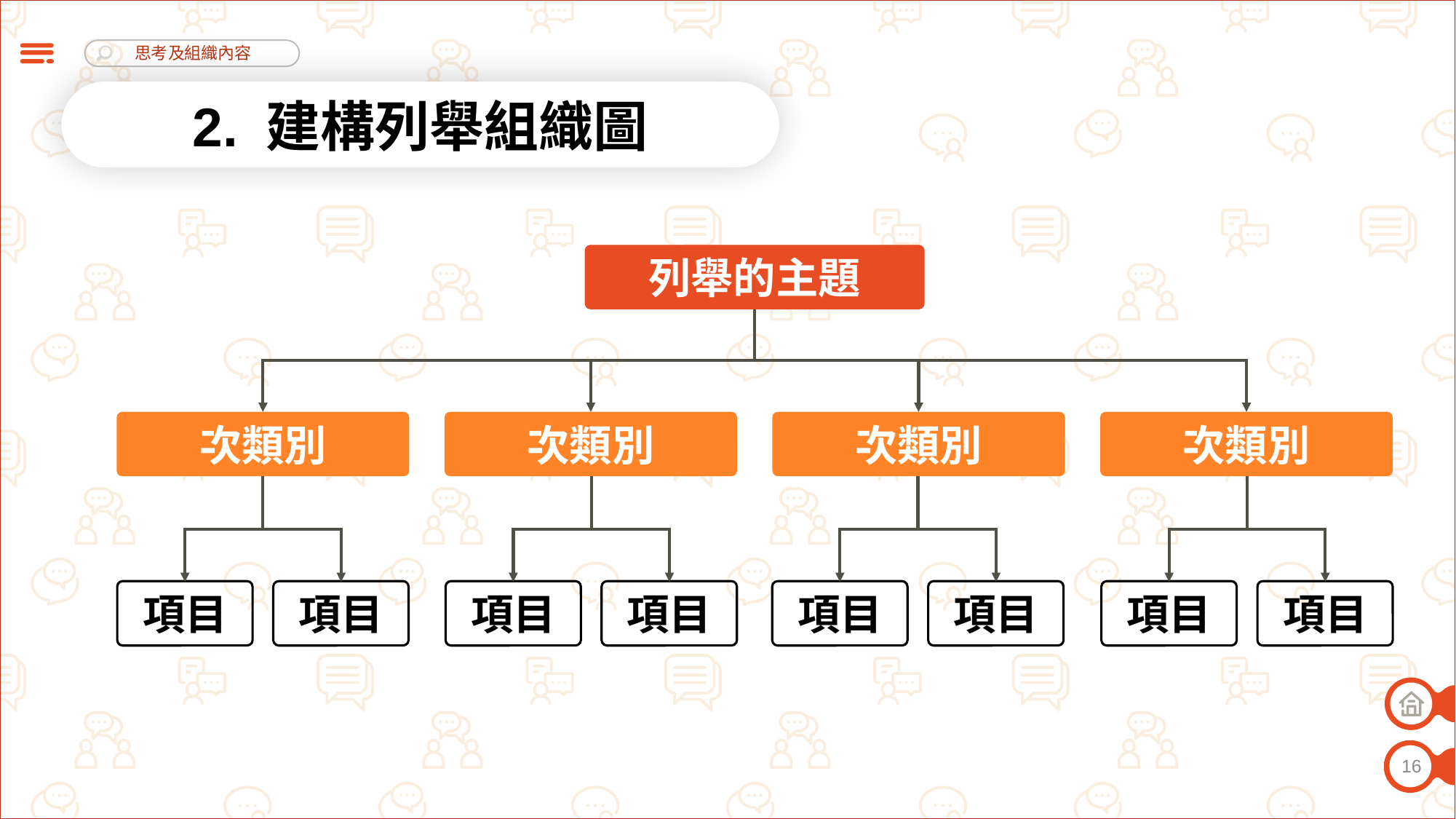

2. 建構列舉組織圖

列舉的主題

次類別
次類別
次類別
次類別

項目
項目
項目
項目
項目
項目
項目
項目
16